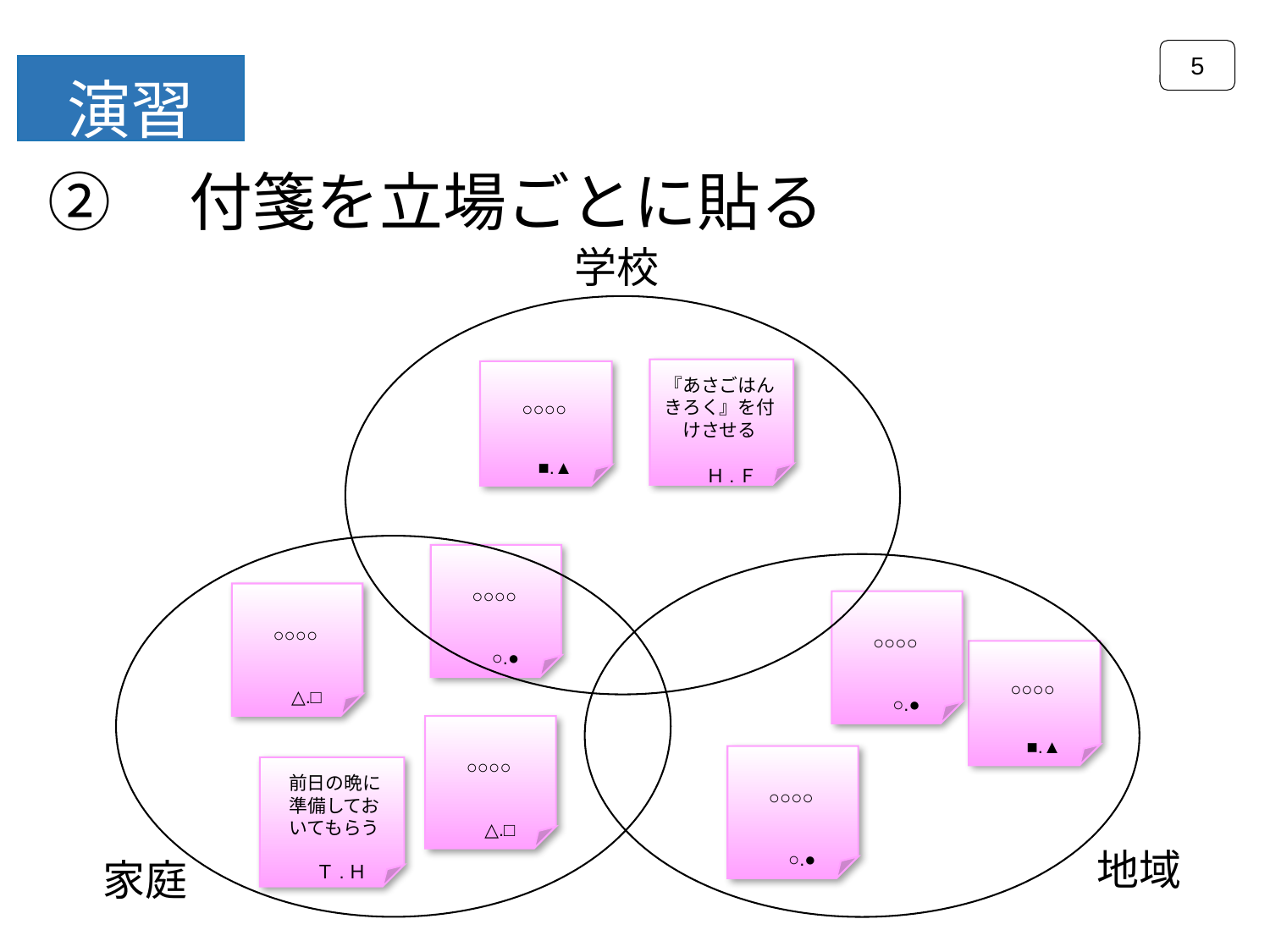

5
演習
②　付箋を立場ごとに貼る
学校

『あさごはんきろく』を付けさせる
Ｈ.Ｆ

○○○○
■.▲

○○○○
○.●

○○○○
△.□

○○○○
○.●

○○○○
■.▲

○○○○
△.□

○○○○
○.●

前日の晩に準備しておいてもらう
Ｔ.Ｈ
地域
家庭